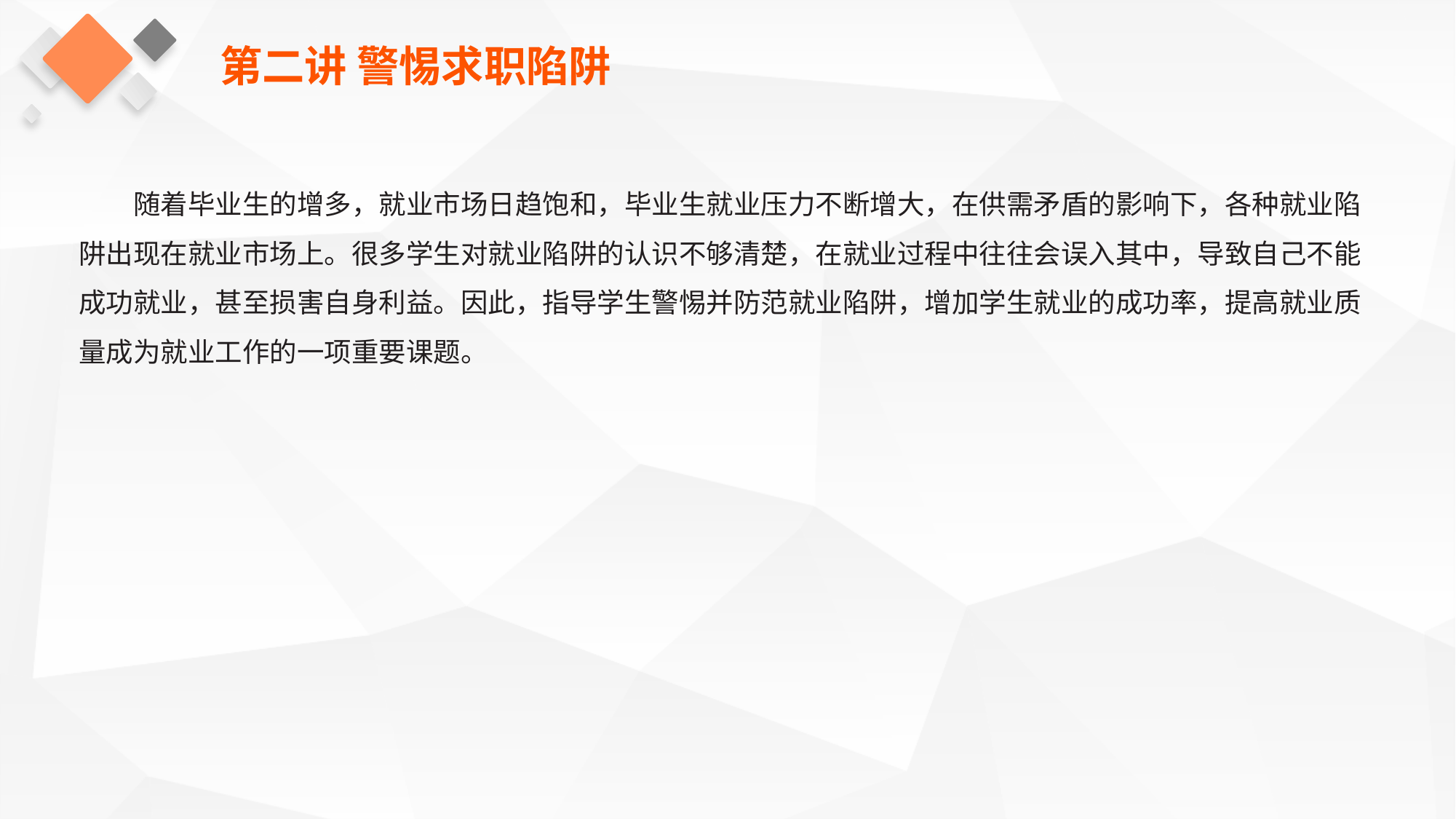

第二讲 警惕求职陷阱
随着毕业生的增多，就业市场日趋饱和，毕业生就业压力不断增大，在供需矛盾的影响下，各种就业陷阱出现在就业市场上。很多学生对就业陷阱的认识不够清楚，在就业过程中往往会误入其中，导致自己不能成功就业，甚至损害自身利益。因此，指导学生警惕并防范就业陷阱，增加学生就业的成功率，提高就业质量成为就业工作的一项重要课题。